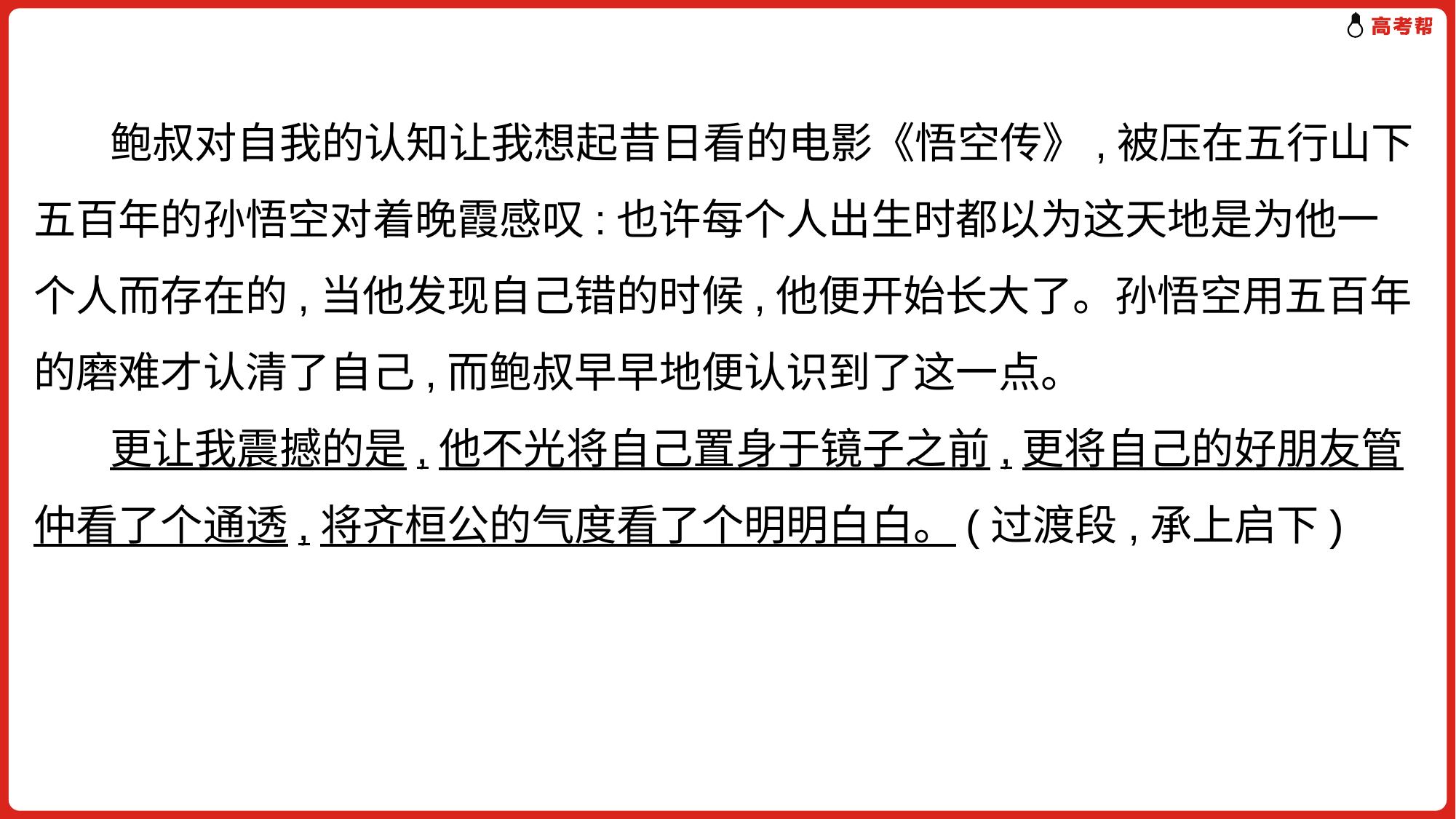

鲍叔对自我的认知让我想起昔日看的电影《悟空传》,被压在五行山下五百年的孙悟空对着晚霞感叹:也许每个人出生时都以为这天地是为他一个人而存在的,当他发现自己错的时候,他便开始长大了。孙悟空用五百年的磨难才认清了自己,而鲍叔早早地便认识到了这一点。
       更让我震撼的是,他不光将自己置身于镜子之前,更将自己的好朋友管仲看了个通透,将齐桓公的气度看了个明明白白。(过渡段,承上启下)